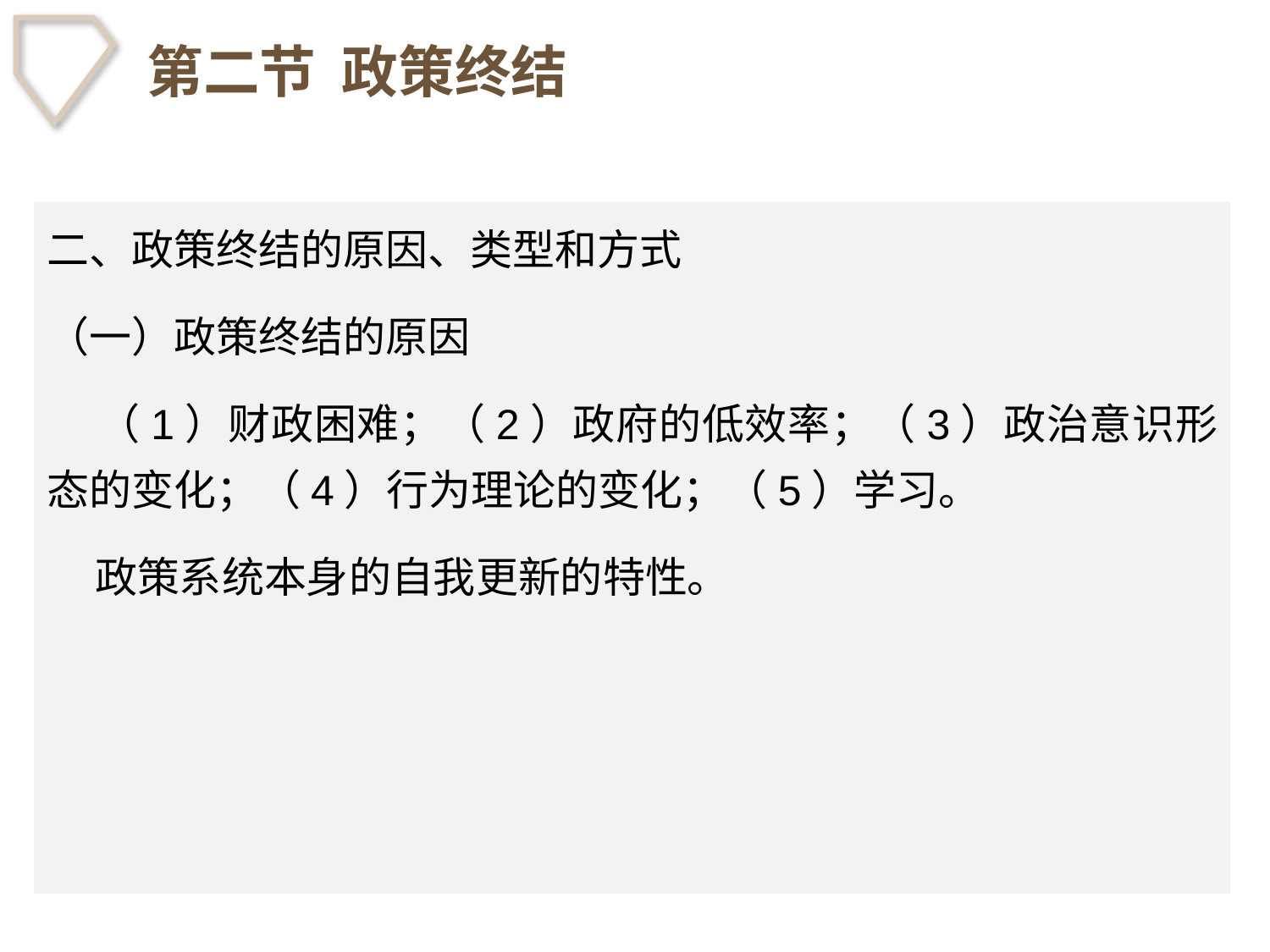

# 第二节  政策终结
二、政策终结的原因、类型和方式
（一）政策终结的原因
    （1）财政困难；（2）政府的低效率；（3）政治意识形态的变化；（4）行为理论的变化；（5）学习。
    政策系统本身的自我更新的特性。